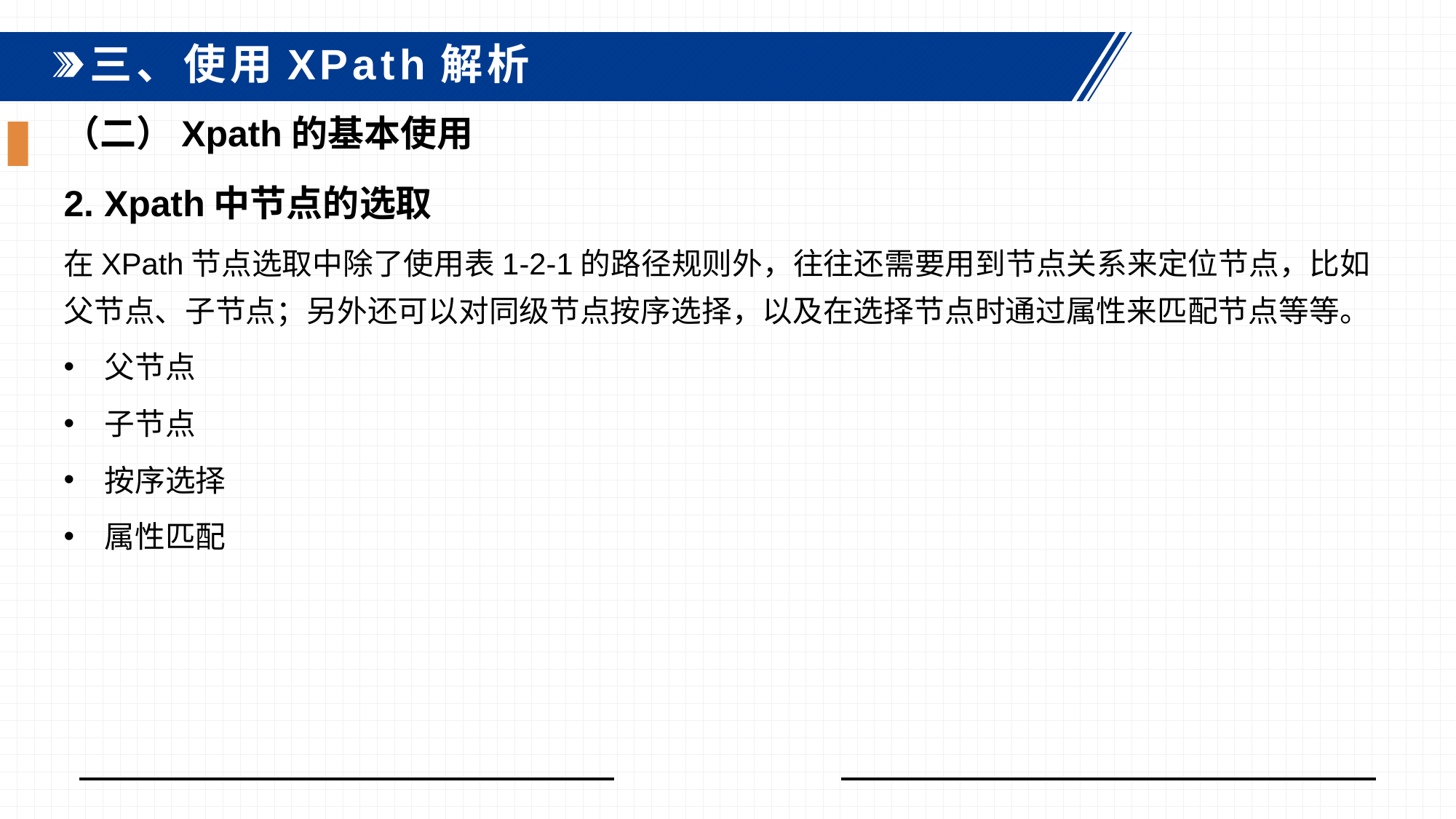

三、使用XPath解析
（二）Xpath的基本使用

2. Xpath中节点的选取
在XPath节点选取中除了使用表1-2-1的路径规则外，往往还需要用到节点关系来定位节点，比如父节点、子节点；另外还可以对同级节点按序选择，以及在选择节点时通过属性来匹配节点等等。
父节点
子节点
按序选择
属性匹配